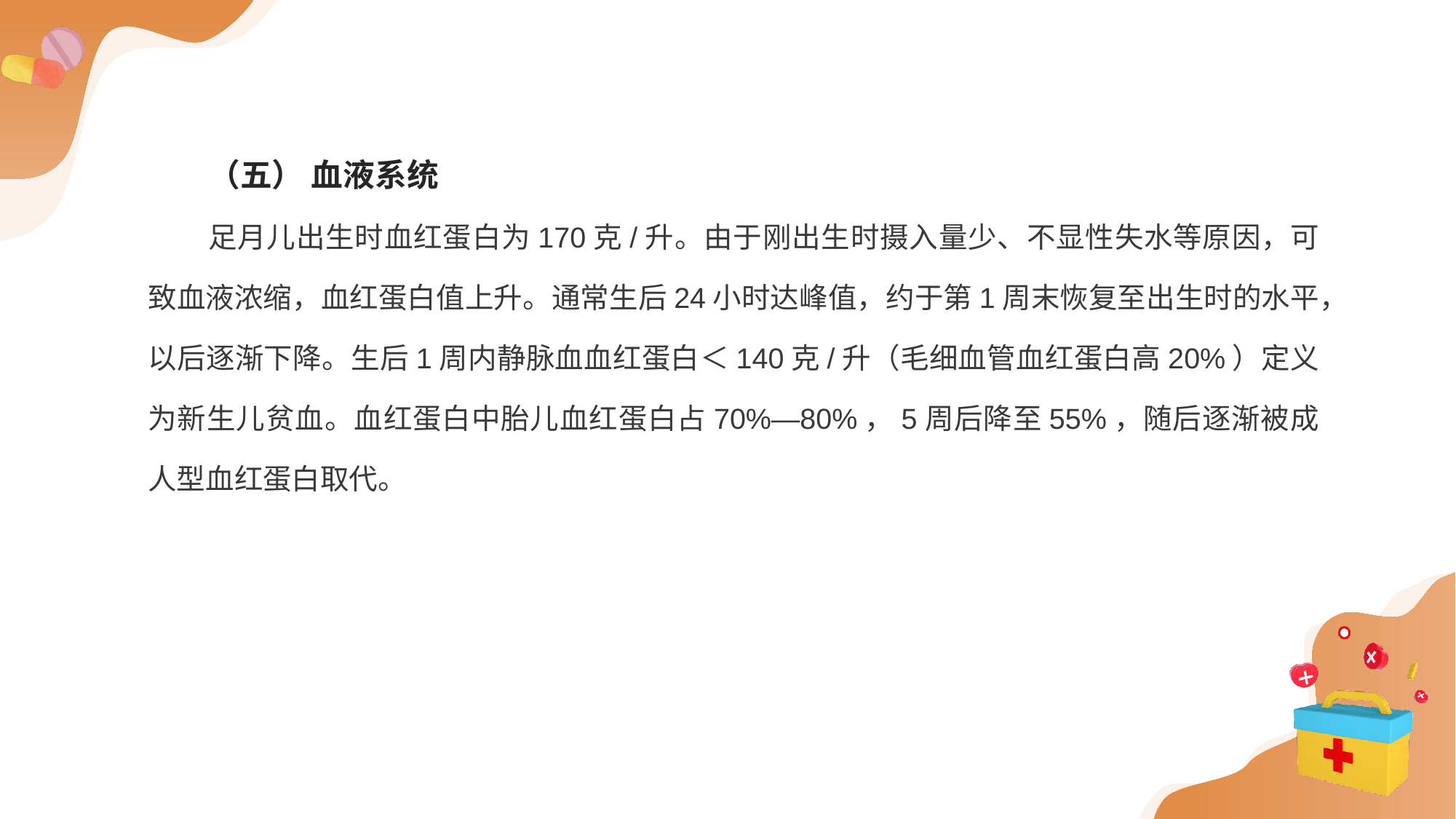

（五） 血液系统
足月儿出生时血红蛋白为170克/升。由于刚出生时摄入量少、不显性失水等原因，可致血液浓缩，血红蛋白值上升。通常生后24小时达峰值，约于第1周末恢复至出生时的水平，以后逐渐下降。生后1周内静脉血血红蛋白＜140克/升（毛细血管血红蛋白高20%）定义为新生儿贫血。血红蛋白中胎儿血红蛋白占70%—80%，5周后降至55%，随后逐渐被成人型血红蛋白取代。